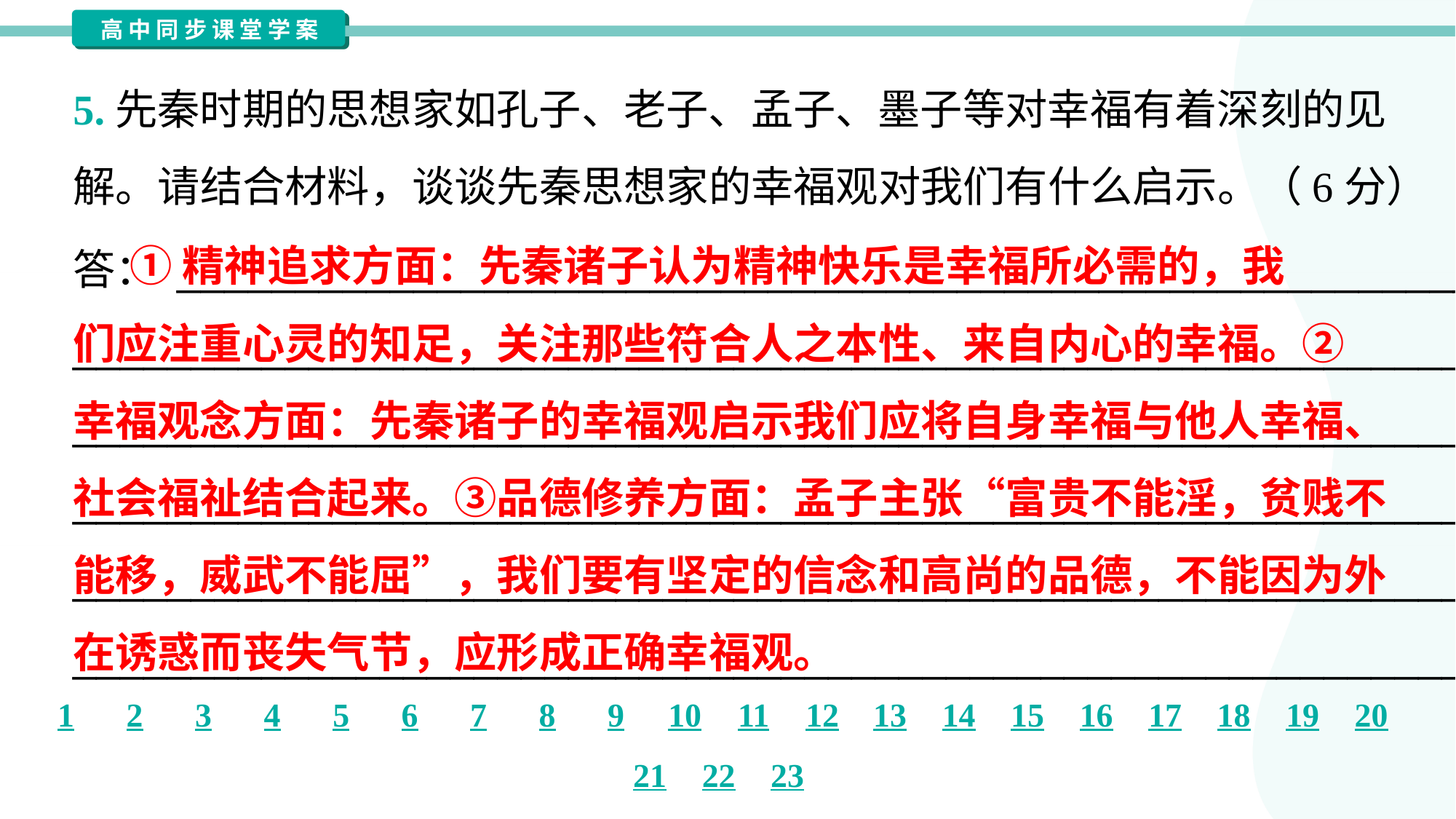

5.先秦时期的思想家如孔子、老子、孟子、墨子等对幸福有着深刻的见
解。请结合材料，谈谈先秦思想家的幸福观对我们有什么启示。（6分）
      ①精神追求方面：先秦诸子认为精神快乐是幸福所必需的，我
们应注重心灵的知足，关注那些符合人之本性、来自内心的幸福。②
幸福观念方面：先秦诸子的幸福观启示我们应将自身幸福与他人幸福、
社会福祉结合起来。③品德修养方面：孟子主张“富贵不能淫，贫贱不
能移，威武不能屈”，我们要有坚定的信念和高尚的品德，不能因为外
在诱惑而丧失气节，应形成正确幸福观。

答： ________________________________________________________
_____________________________________________________________
_____________________________________________________________
_____________________________________________________________
_____________________________________________________________
_____________________________________________________________